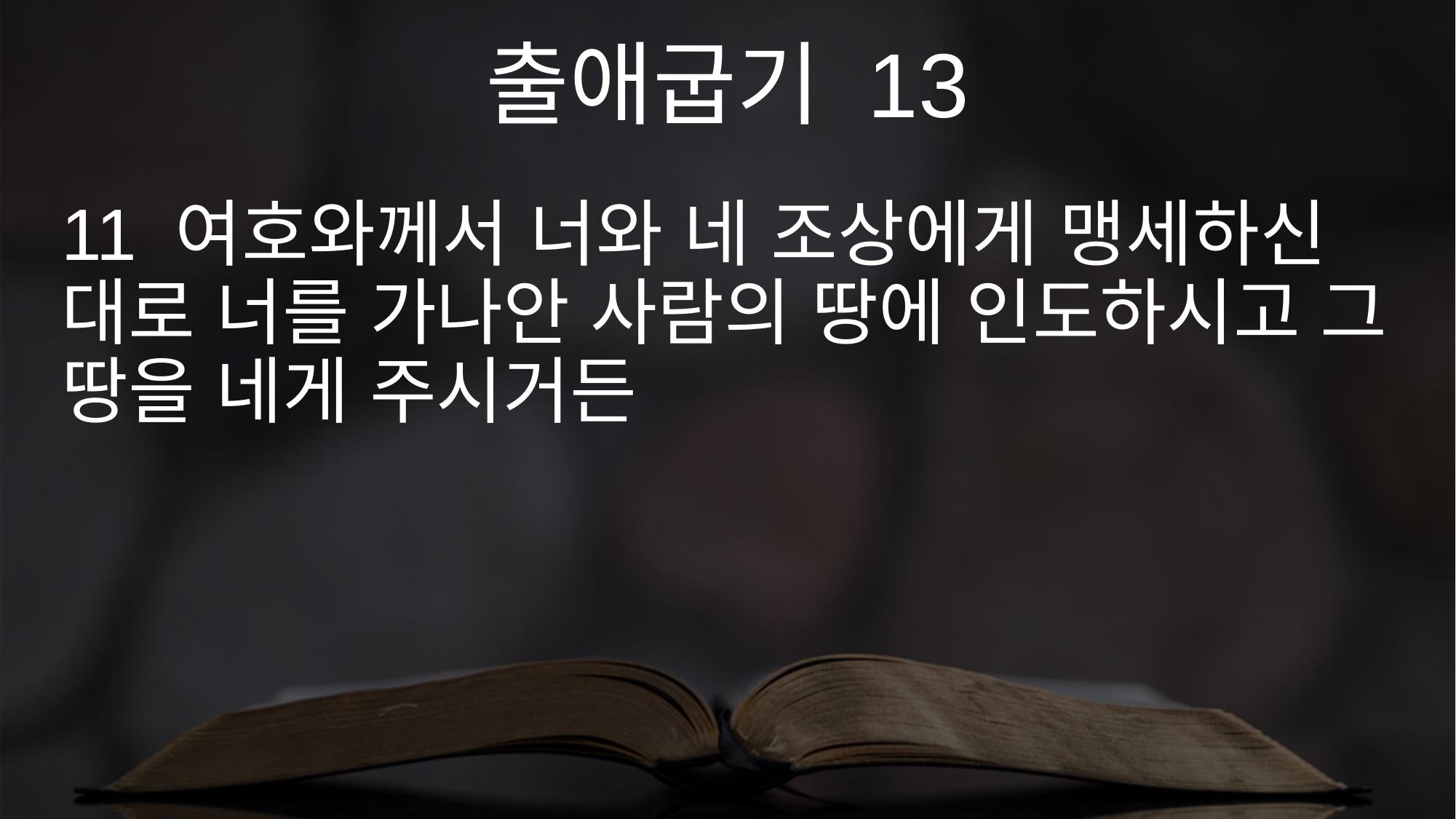

출애굽기 13
11 여호와께서 너와 네 조상에게 맹세하신 대로 너를 가나안 사람의 땅에 인도하시고 그 땅을 네게 주시거든